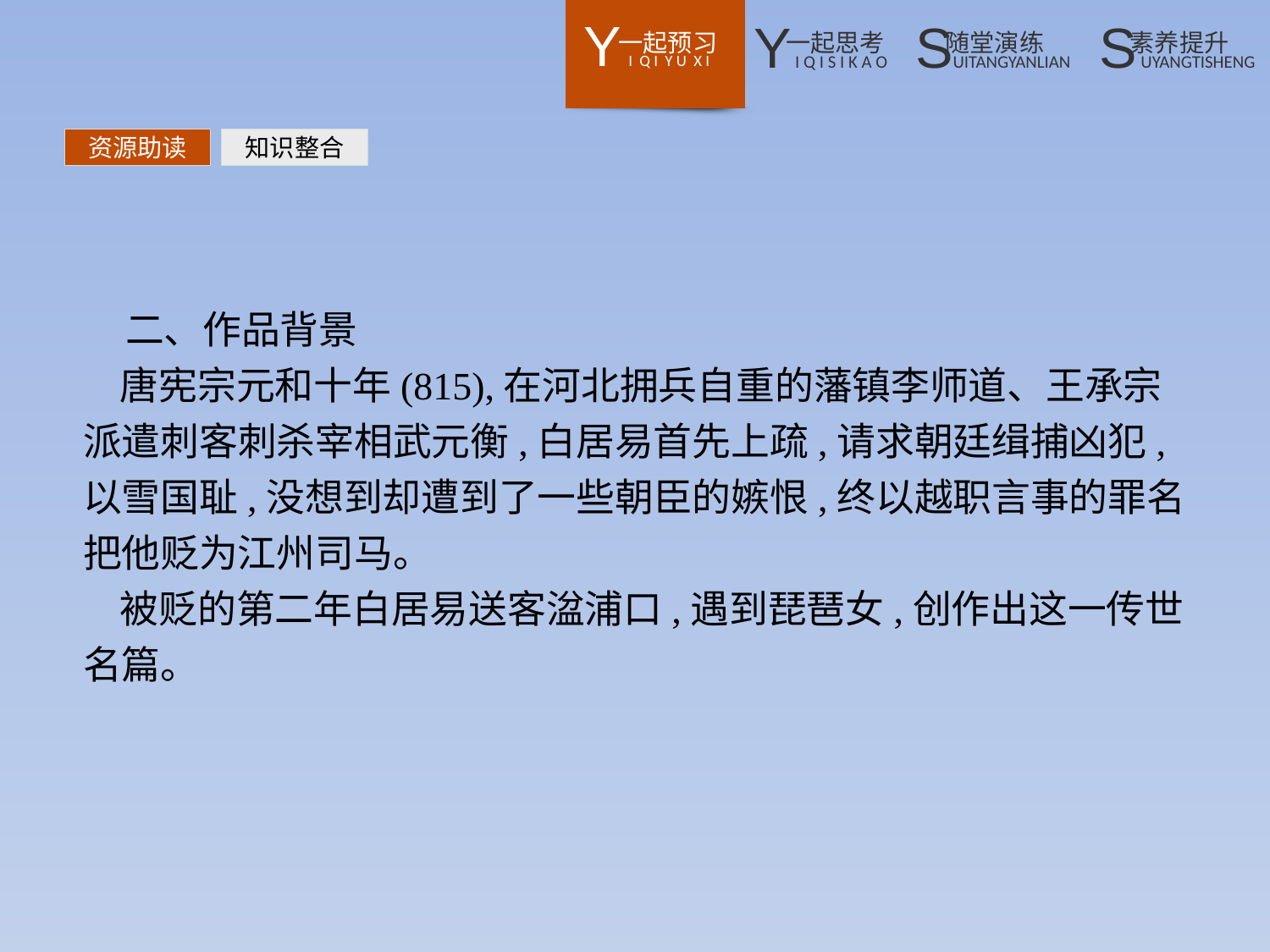

资源助读
知识整合
二、作品背景
唐宪宗元和十年(815),在河北拥兵自重的藩镇李师道、王承宗派遣刺客刺杀宰相武元衡,白居易首先上疏,请求朝廷缉捕凶犯,以雪国耻,没想到却遭到了一些朝臣的嫉恨,终以越职言事的罪名把他贬为江州司马。
被贬的第二年白居易送客湓浦口,遇到琵琶女,创作出这一传世名篇。